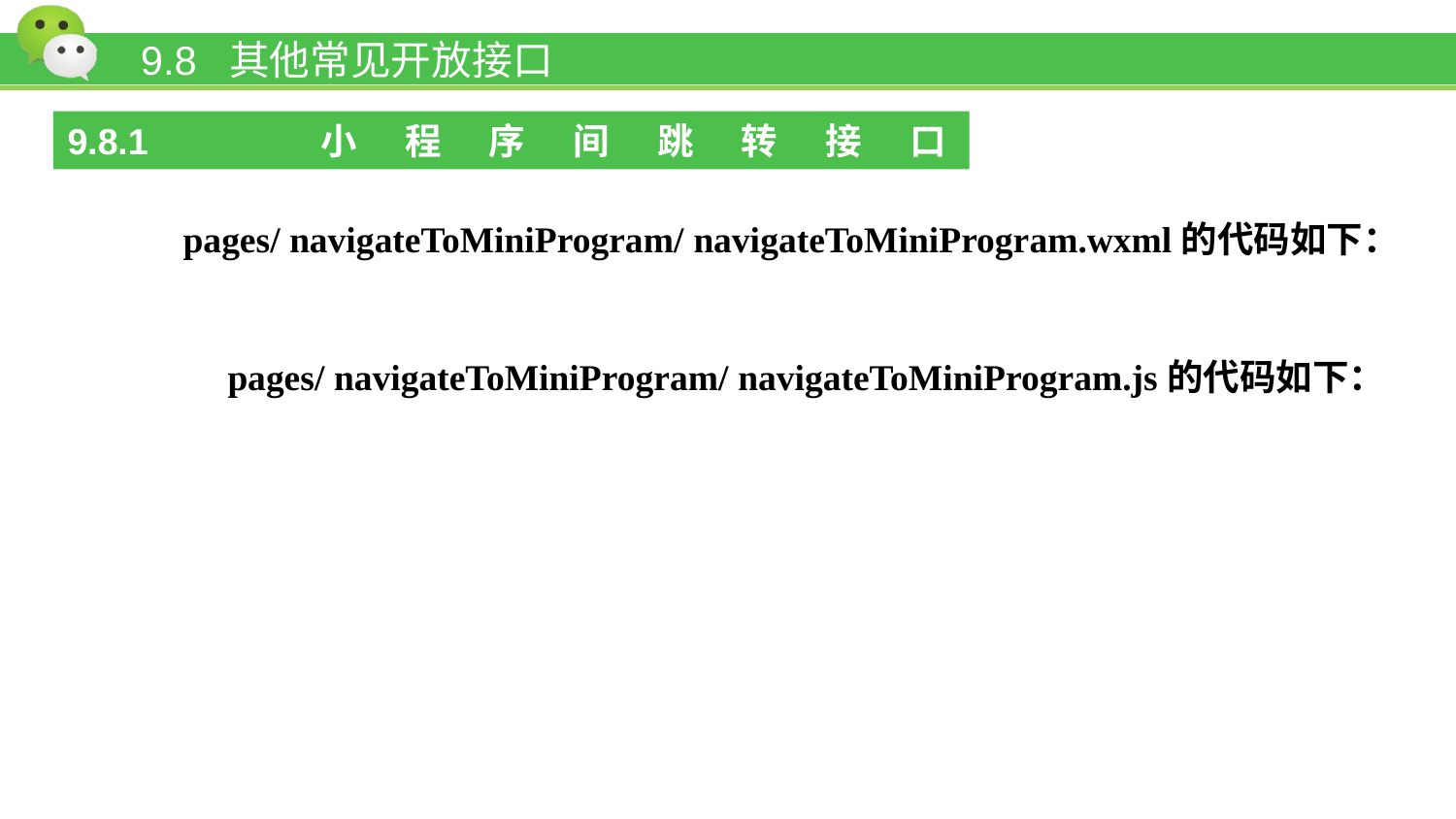

# 9.8  其他常见开放接口
9.8.1  小程序间跳转接口wx.navigateToMiniProgram()
pages/ navigateToMiniProgram/ navigateToMiniProgram.wxml的代码如下：
pages/ navigateToMiniProgram/ navigateToMiniProgram.js的代码如下：